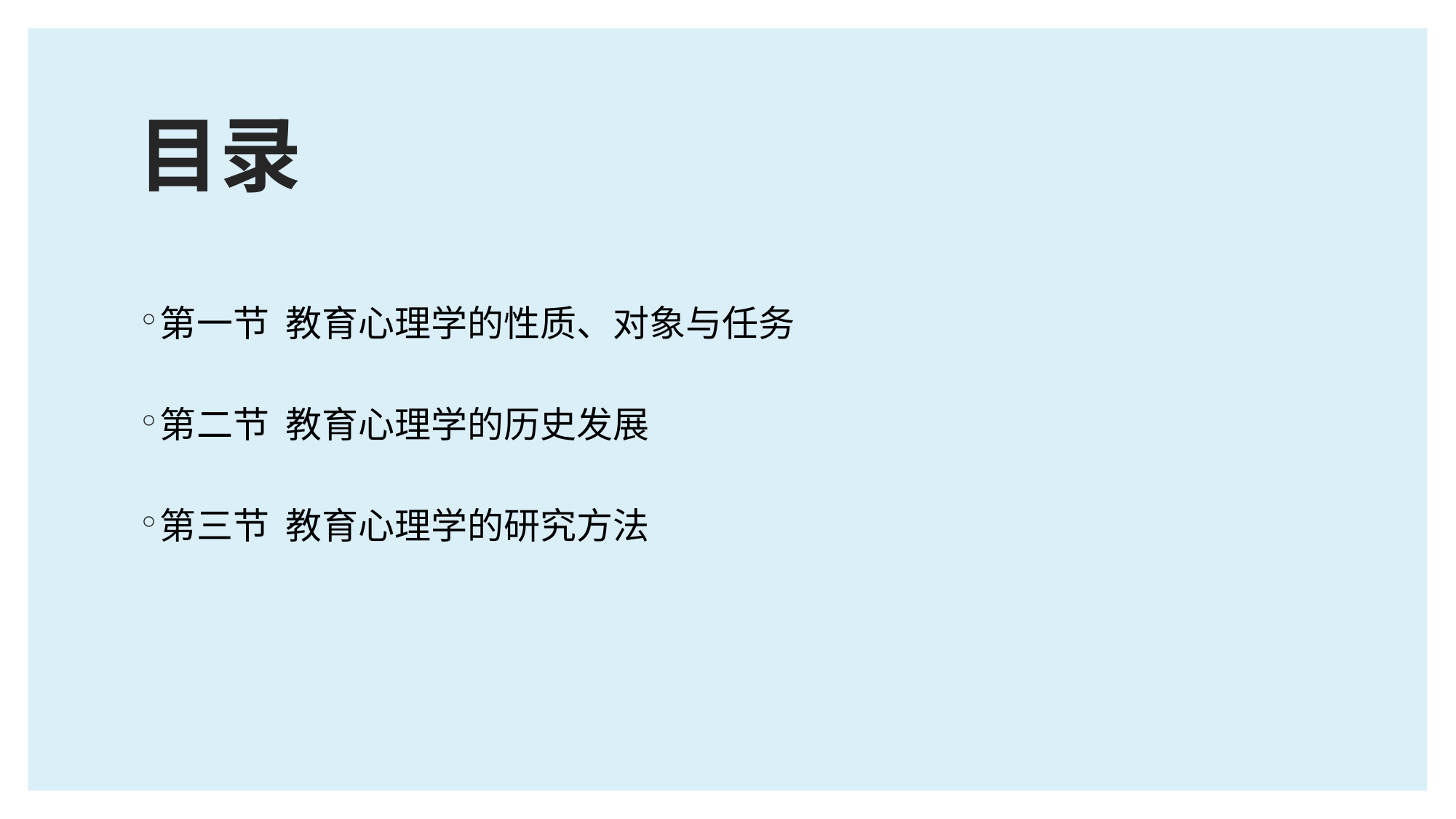

# 目录
第一节  教育心理学的性质、对象与任务
第二节  教育心理学的历史发展
第三节  教育心理学的研究方法